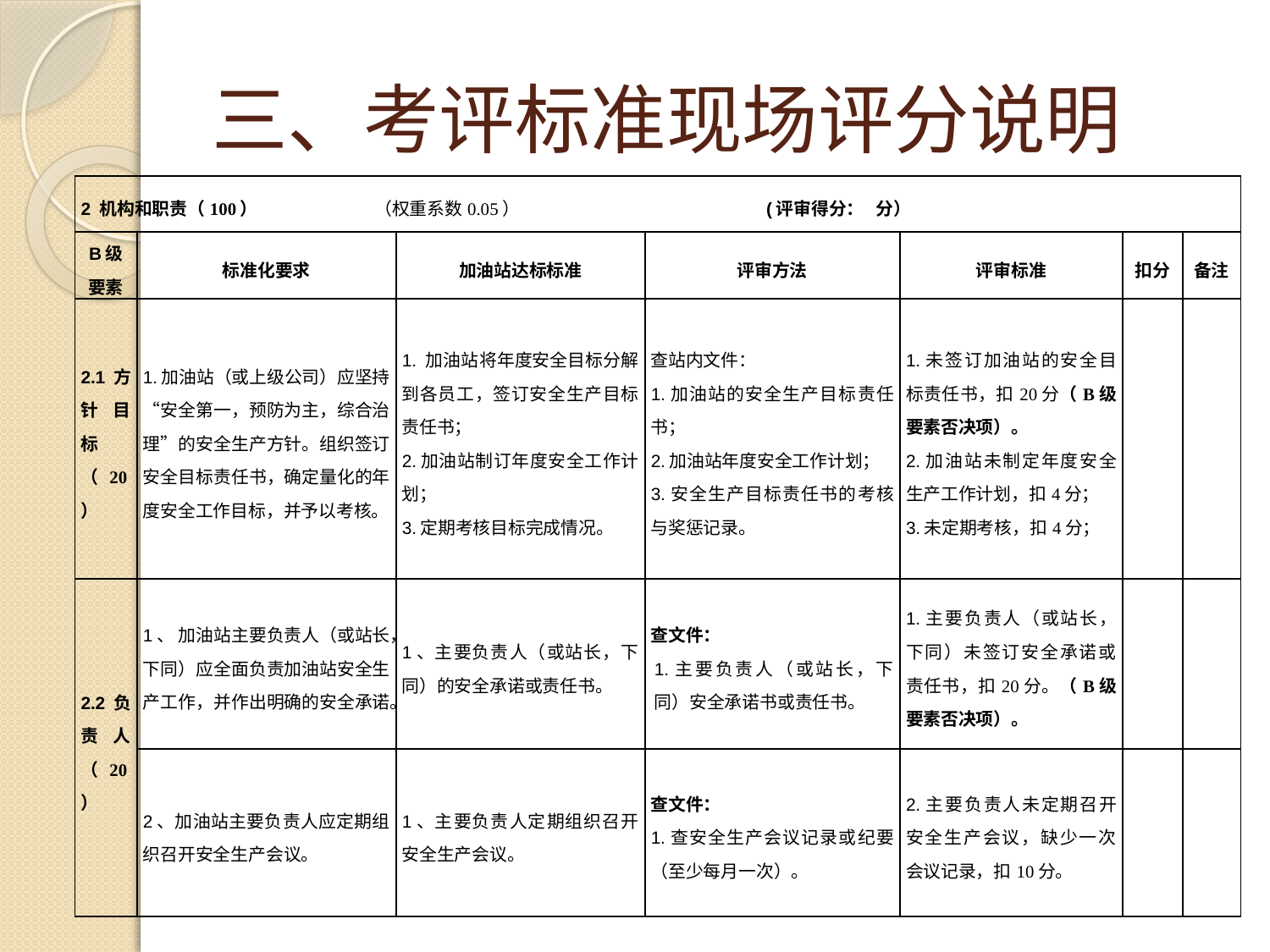

# 三、考评标准现场评分说明
| 2 机构和职责（100） （权重系数0.05） (评审得分： 分） |  |  |  |  |  |  |
| --- | --- | --- | --- | --- | --- | --- |
| B级要素 | 标准化要求 | 加油站达标标准 | 评审方法 | 评审标准 | 扣分 | 备注 |
| 2.1方针目标（20） | 1.加油站（或上级公司）应坚持“安全第一，预防为主，综合治理”的安全生产方针。组织签订安全目标责任书，确定量化的年度安全工作目标，并予以考核。 | 1. 加油站将年度安全目标分解到各员工，签订安全生产目标责任书； 2.加油站制订年度安全工作计划； 3.定期考核目标完成情况。 | 查站内文件： 1.加油站的安全生产目标责任书； 2.加油站年度安全工作计划； 3.安全生产目标责任书的考核与奖惩记录。 | 1.未签订加油站的安全目标责任书，扣20分（B级要素否决项）。 2.加油站未制定年度安全生产工作计划，扣4分； 3.未定期考核，扣4分； |  |  |
| 2.2负责人（20） | 1、 加油站主要负责人（或站长，下同）应全面负责加油站安全生产工作，并作出明确的安全承诺。 | 1、主要负责人（或站长，下同）的安全承诺或责任书。 | 查文件： 1.主要负责人（或站长，下同）安全承诺书或责任书。 | 1.主要负责人（或站长，下同）未签订安全承诺或责任书，扣20分。（B级要素否决项）。 |  |  |
|  | 2、加油站主要负责人应定期组织召开安全生产会议。 | 1、主要负责人定期组织召开安全生产会议。 | 查文件： 1.查安全生产会议记录或纪要（至少每月一次）。 | 2.主要负责人未定期召开安全生产会议，缺少一次会议记录，扣10分。 |  |  |